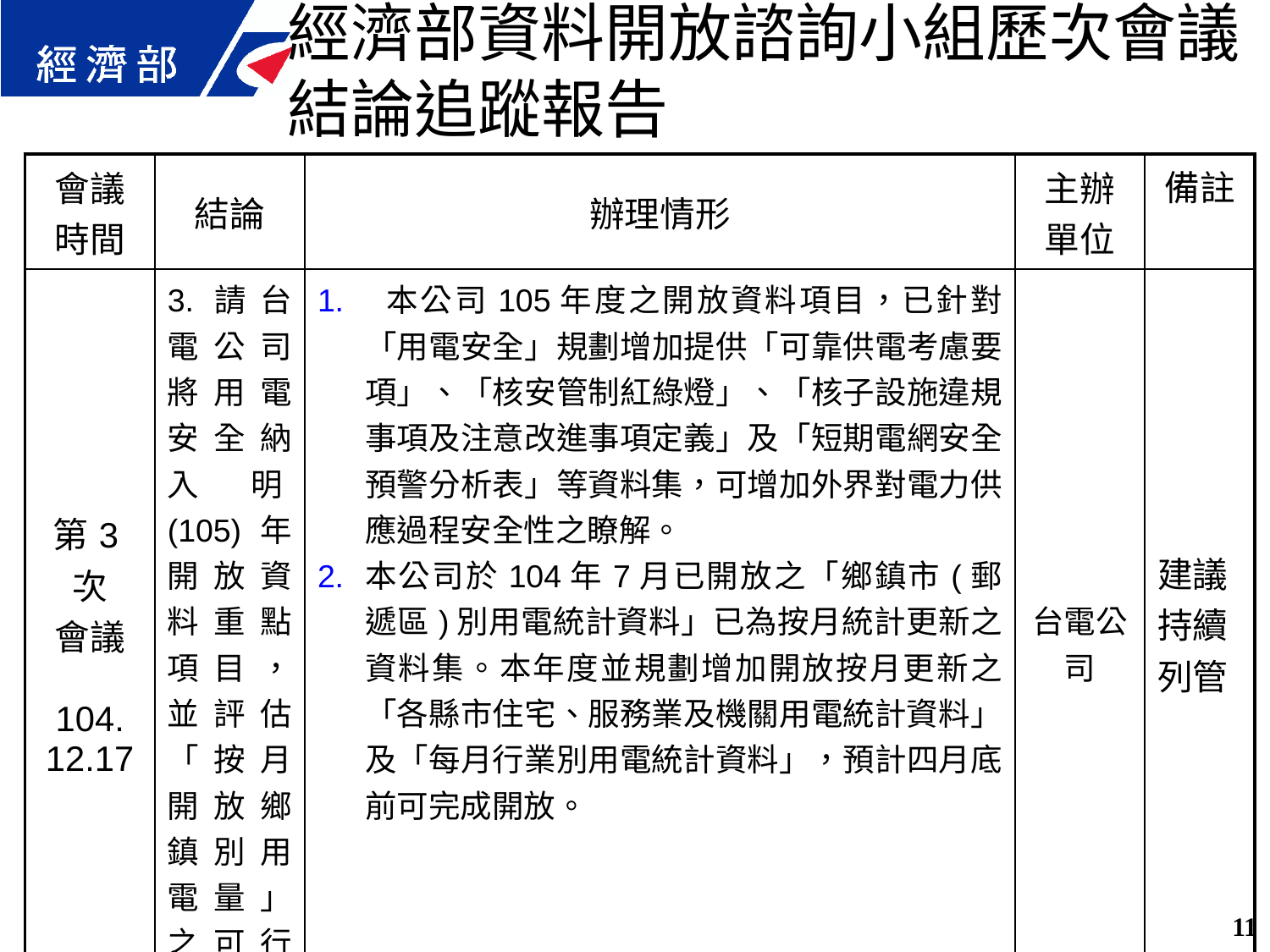

經濟部資料開放諮詢小組歷次會議結論追蹤報告
| 會議 時間 | 結論 | 辦理情形 | 主辦 單位 | 備註 |
| --- | --- | --- | --- | --- |
| 第3次 會議 104. 12.17 | 3.請台電公司將用電安全納入明(105)年開放資料重點項目，並評估「按月開放鄉鎮別用電量」之可行性。 | 本公司105年度之開放資料項目，已針對「用電安全」規劃增加提供「可靠供電考慮要項」、「核安管制紅綠燈」、「核子設施違規事項及注意改進事項定義」及「短期電網安全預警分析表」等資料集，可增加外界對電力供應過程安全性之瞭解。 本公司於104年7月已開放之「鄉鎮市(郵遞區)別用電統計資料」已為按月統計更新之資料集。本年度並規劃增加開放按月更新之「各縣市住宅、服務業及機關用電統計資料」及「每月行業別用電統計資料」，預計四月底前可完成開放。 | 台電公司 | 建議持續列管 |
11